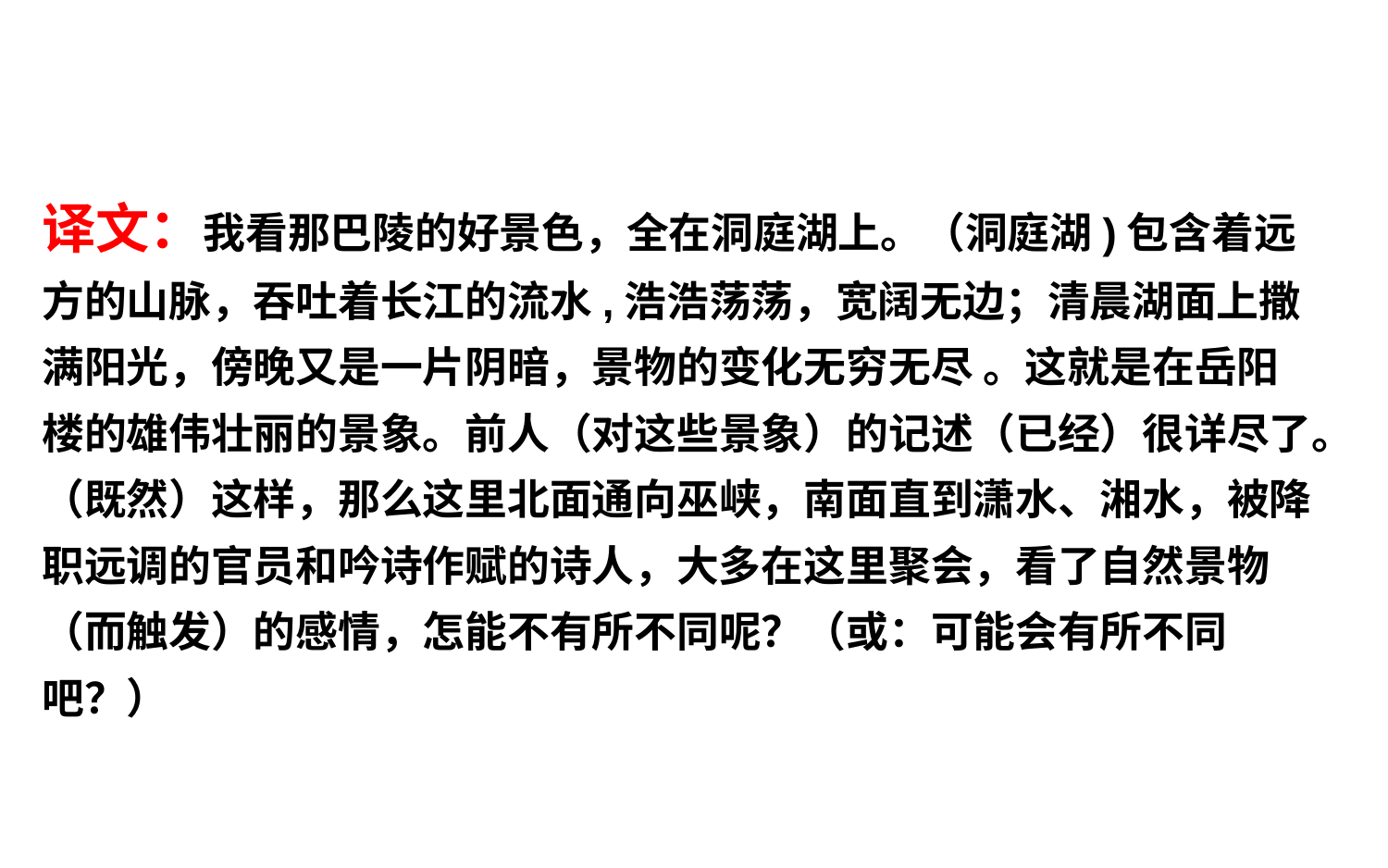

译文：我看那巴陵的好景色，全在洞庭湖上。（洞庭湖)包含着远方的山脉，吞吐着长江的流水,浩浩荡荡，宽阔无边；清晨湖面上撒满阳光，傍晚又是一片阴暗，景物的变化无穷无尽 。这就是在岳阳楼的雄伟壮丽的景象。前人（对这些景象）的记述（已经）很详尽了。（既然）这样，那么这里北面通向巫峡，南面直到潇水、湘水，被降职远调的官员和吟诗作赋的诗人，大多在这里聚会，看了自然景物（而触发）的感情，怎能不有所不同呢？（或：可能会有所不同吧？）